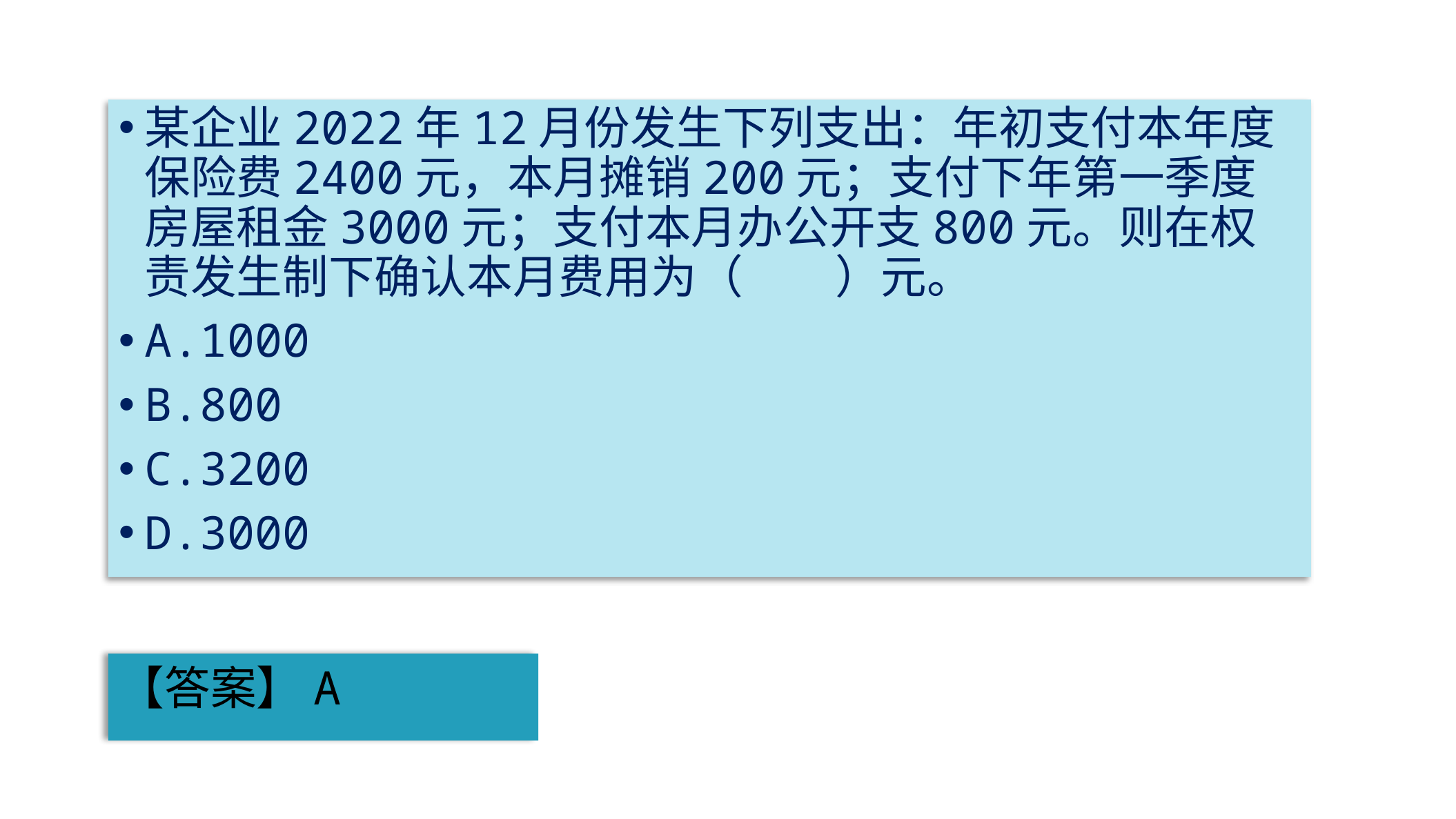

某企业2022年12月份发生下列支出：年初支付本年度保险费2400元，本月摊销200元；支付下年第一季度房屋租金3000元；支付本月办公开支800元。则在权责发生制下确认本月费用为（　　）元。
A.1000
B.800
C.3200
D.3000
【答案】A